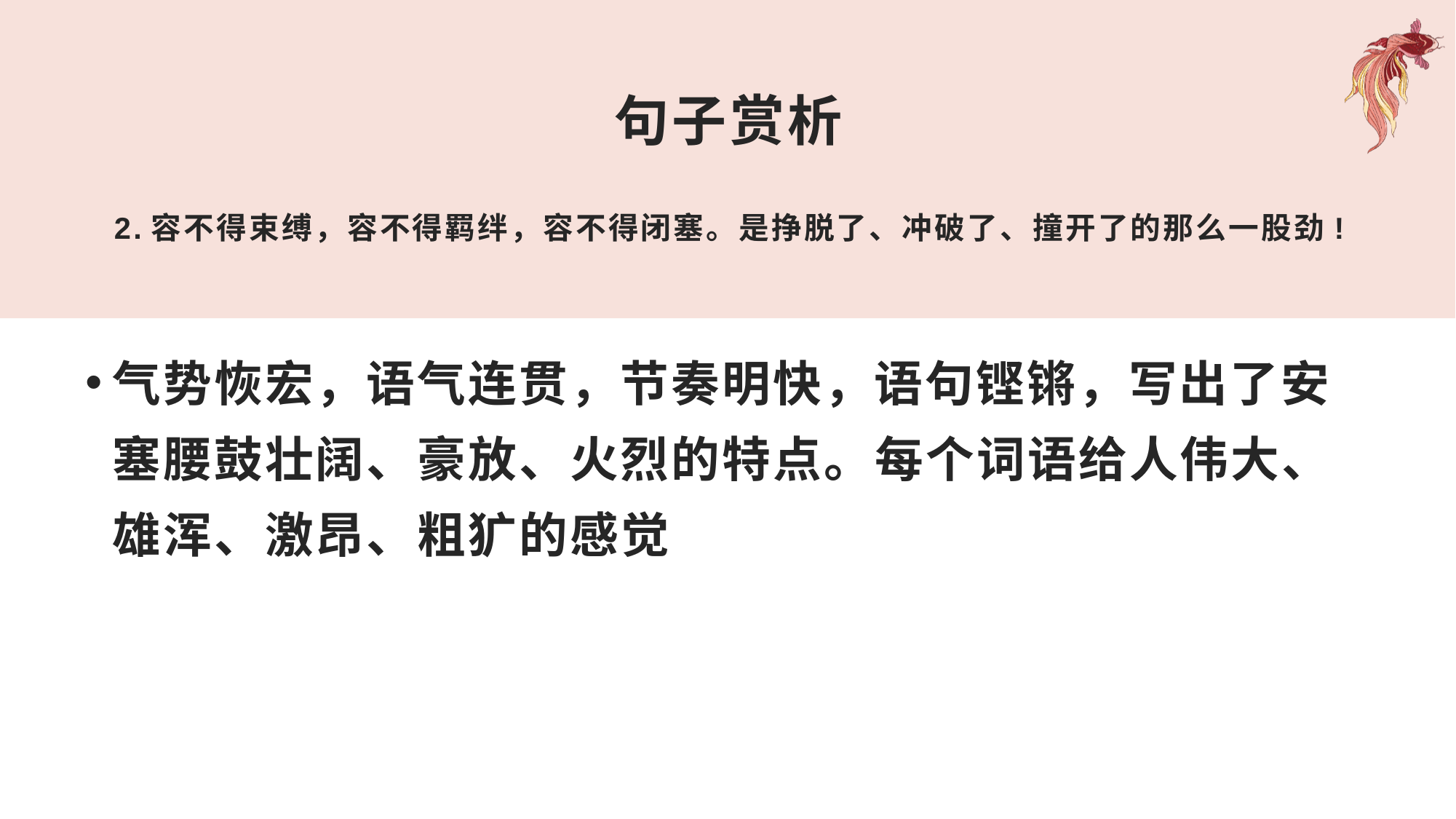

# 句子赏析
2.容不得束缚，容不得羁绊，容不得闭塞。是挣脱了、冲破了、撞开了的那么一股劲!
气势恢宏，语气连贯，节奏明快，语句铿锵，写出了安塞腰鼓壮阔、豪放、火烈的特点。每个词语给人伟大、雄浑、激昂、粗犷的感觉